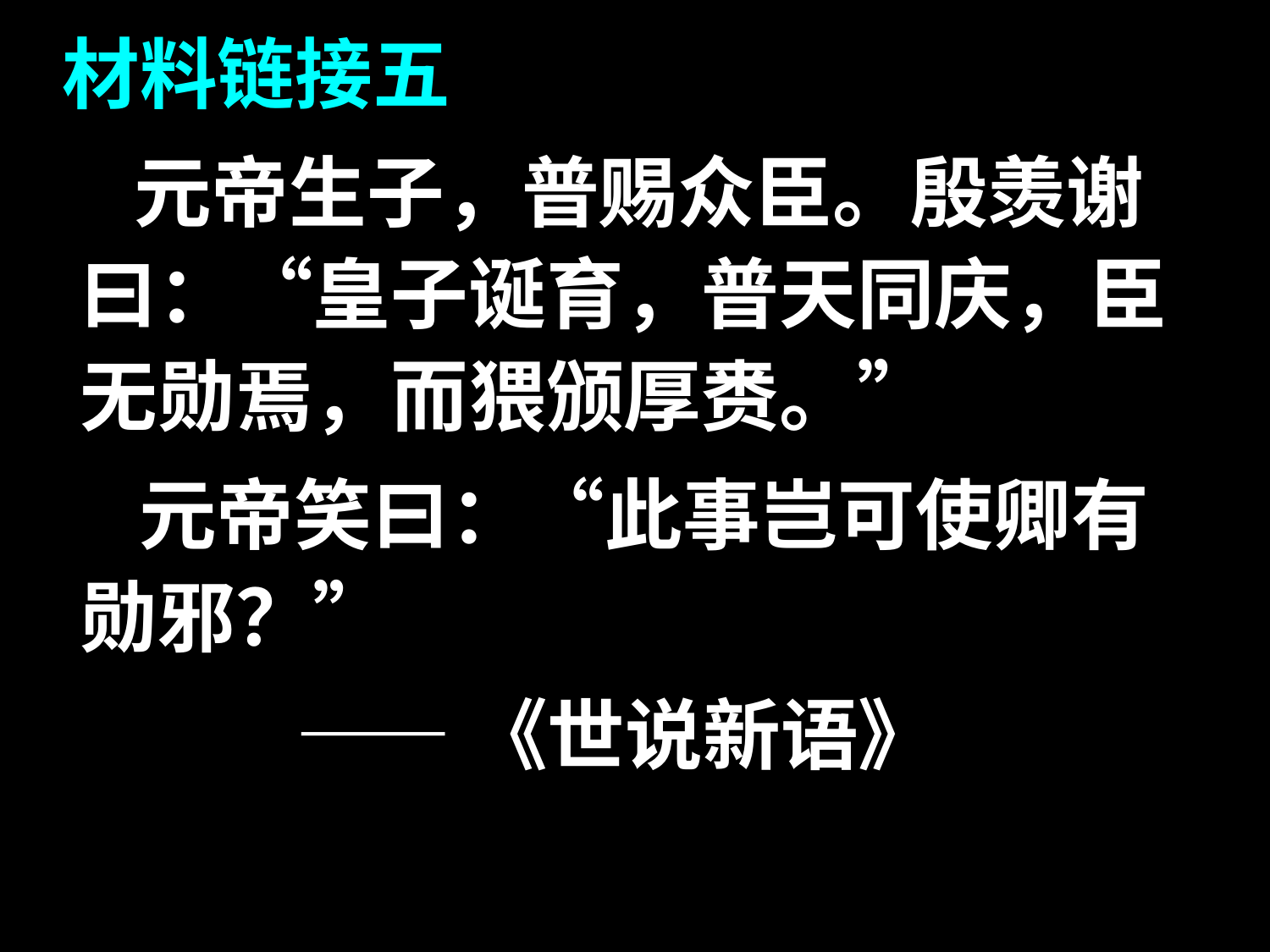

材料链接五
      元帝生子，普赐众臣。殷羡谢曰：“皇子诞育，普天同庆，臣无勋焉，而猥颁厚赉。”
     元帝笑曰：“此事岂可使卿有勋邪？”
               ——《世说新语》